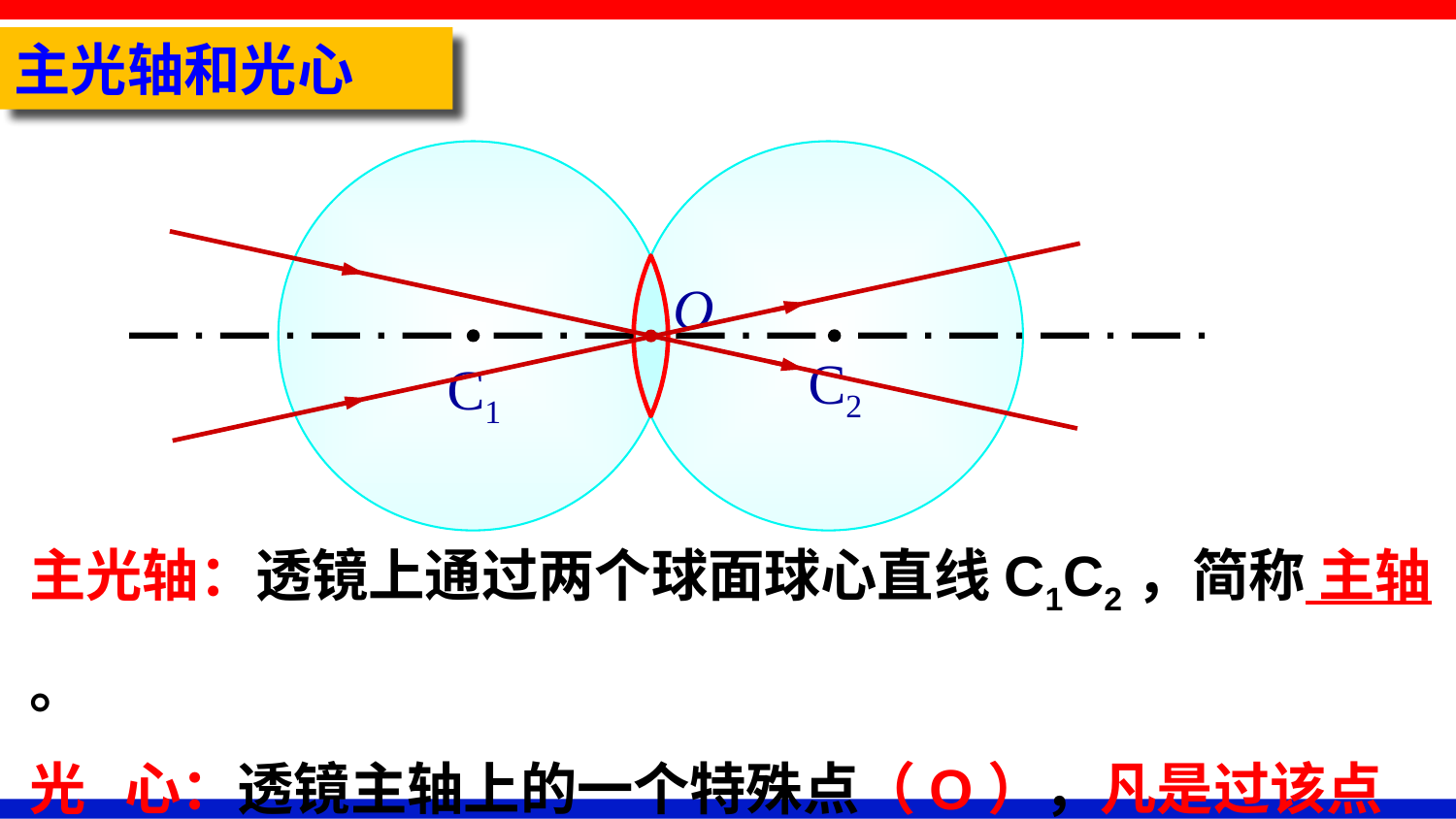

主光轴和光心

O

 C1

 C2

主光轴：透镜上通过两个球面球心直线C1C2，简称 主轴 。
光   心：透镜主轴上的一个特殊点（O），凡是过该点的光，其传播方向不变。